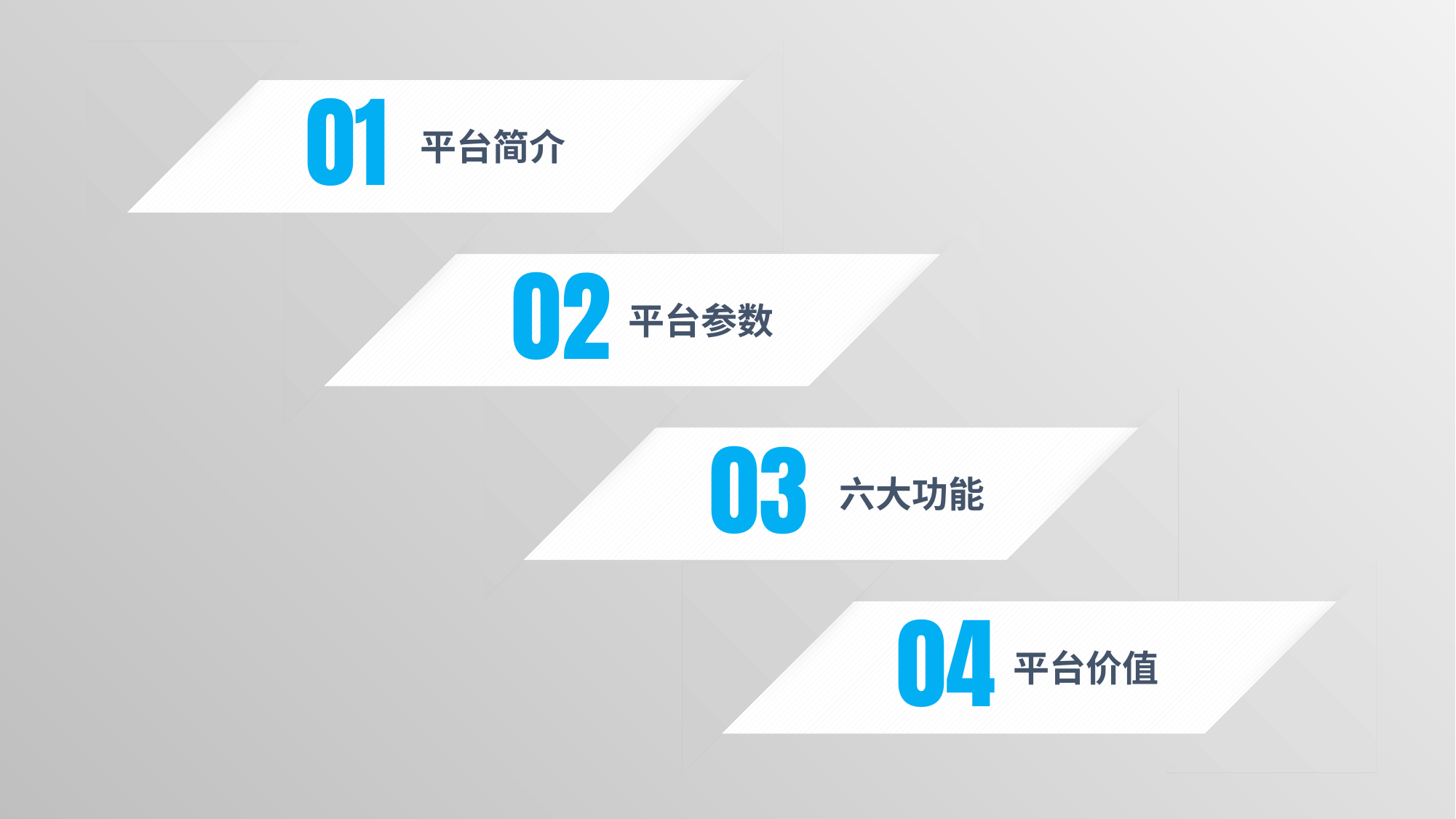

01
平台简介

02
平台参数

03
六大功能

04
平台价值